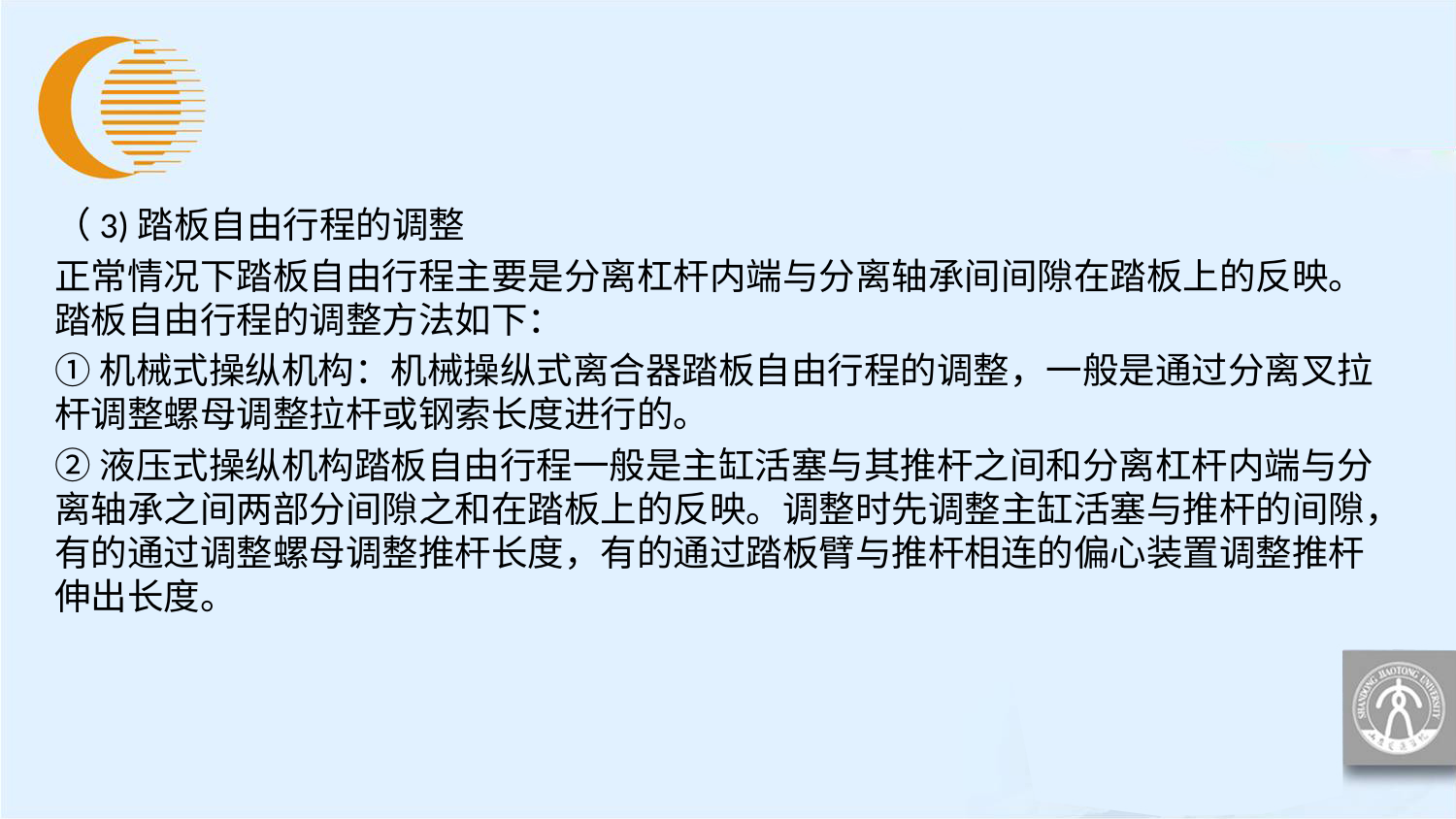

（3)踏板自由行程的调整
正常情况下踏板自由行程主要是分离杠杆内端与分离轴承间间隙在踏板上的反映。踏板自由行程的调整方法如下：
①机械式操纵机构：机械操纵式离合器踏板自由行程的调整，一般是通过分离叉拉杆调整螺母调整拉杆或钢索长度进行的。
②液压式操纵机构踏板自由行程一般是主缸活塞与其推杆之间和分离杠杆内端与分离轴承之间两部分间隙之和在踏板上的反映。调整时先调整主缸活塞与推杆的间隙，有的通过调整螺母调整推杆长度，有的通过踏板臂与推杆相连的偏心装置调整推杆伸出长度。